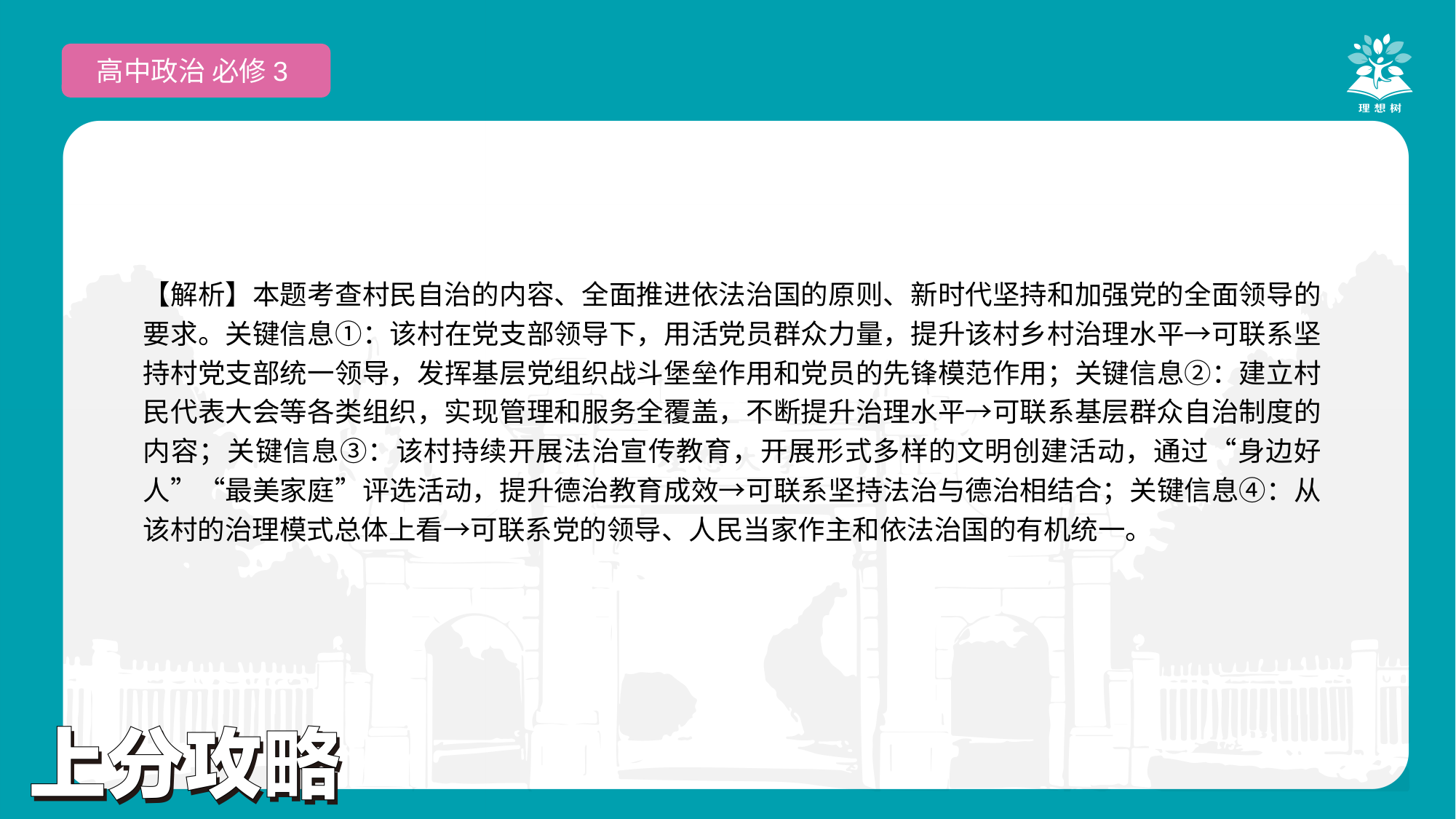

高中政治 必修3
【解析】本题考查村民自治的内容、全面推进依法治国的原则、新时代坚持和加强党的全面领导的要求。关键信息①：该村在党支部领导下，用活党员群众力量，提升该村乡村治理水平→可联系坚持村党支部统一领导，发挥基层党组织战斗堡垒作用和党员的先锋模范作用；关键信息②：建立村民代表大会等各类组织，实现管理和服务全覆盖，不断提升治理水平→可联系基层群众自治制度的内容；关键信息③：该村持续开展法治宣传教育，开展形式多样的文明创建活动，通过“身边好人”“最美家庭”评选活动，提升德治教育成效→可联系坚持法治与德治相结合；关键信息④：从该村的治理模式总体上看→可联系党的领导、人民当家作主和依法治国的有机统一。